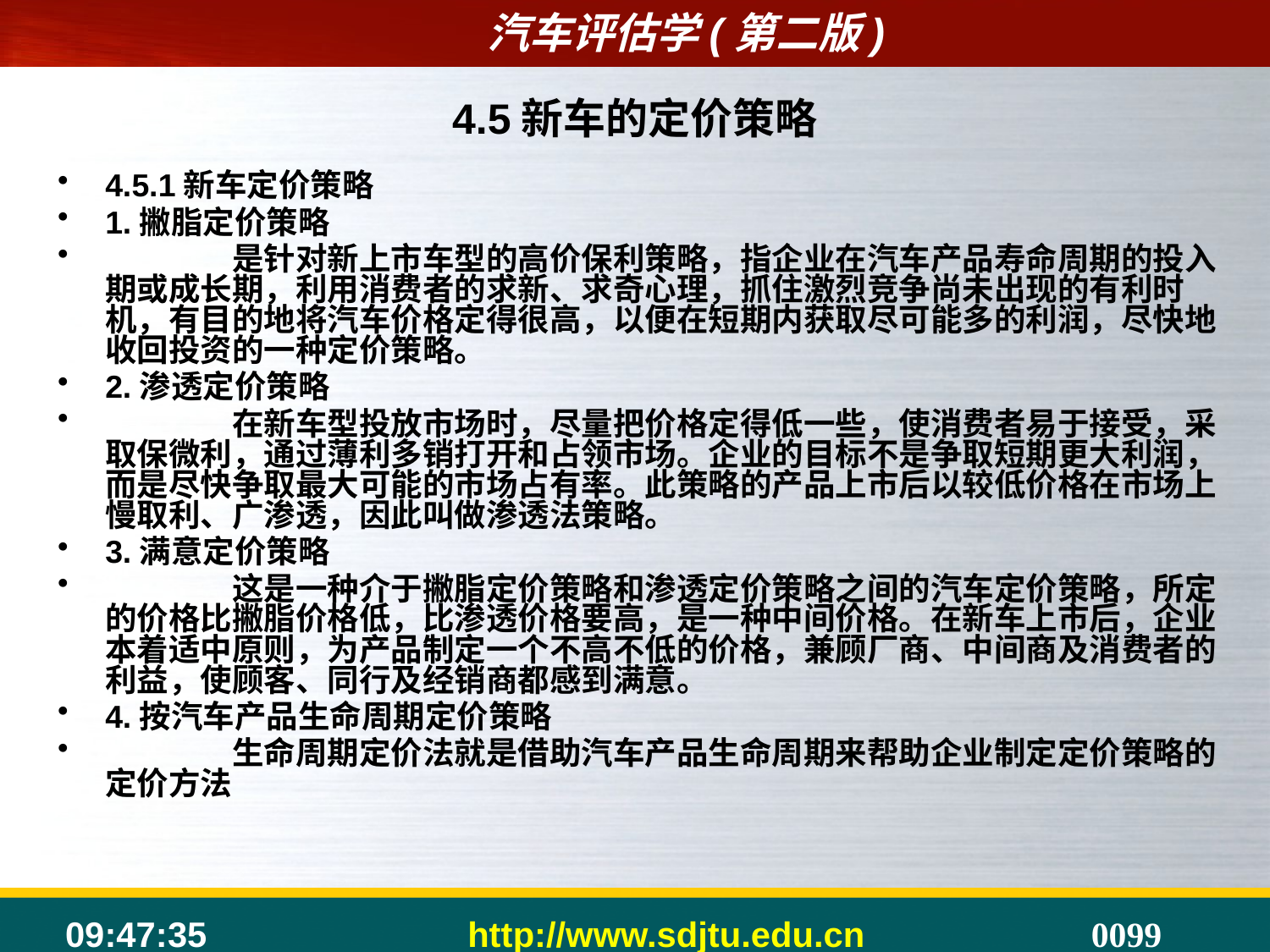

# 4.5新车的定价策略
4.5.1新车定价策略
1.撇脂定价策略
	是针对新上市车型的高价保利策略，指企业在汽车产品寿命周期的投入期或成长期，利用消费者的求新、求奇心理，抓住激烈竞争尚未出现的有利时机，有目的地将汽车价格定得很高，以便在短期内获取尽可能多的利润，尽快地收回投资的一种定价策略。
2.渗透定价策略
	在新车型投放市场时，尽量把价格定得低一些，使消费者易于接受，采取保微利，通过薄利多销打开和占领市场。企业的目标不是争取短期更大利润，而是尽快争取最大可能的市场占有率。此策略的产品上市后以较低价格在市场上慢取利、广渗透，因此叫做渗透法策略。
3.满意定价策略
	这是一种介于撇脂定价策略和渗透定价策略之间的汽车定价策略，所定的价格比撇脂价格低，比渗透价格要高，是一种中间价格。在新车上市后，企业本着适中原则，为产品制定一个不高不低的价格，兼顾厂商、中间商及消费者的利益，使顾客、同行及经销商都感到满意。
4.按汽车产品生命周期定价策略
	生命周期定价法就是借助汽车产品生命周期来帮助企业制定定价策略的定价方法